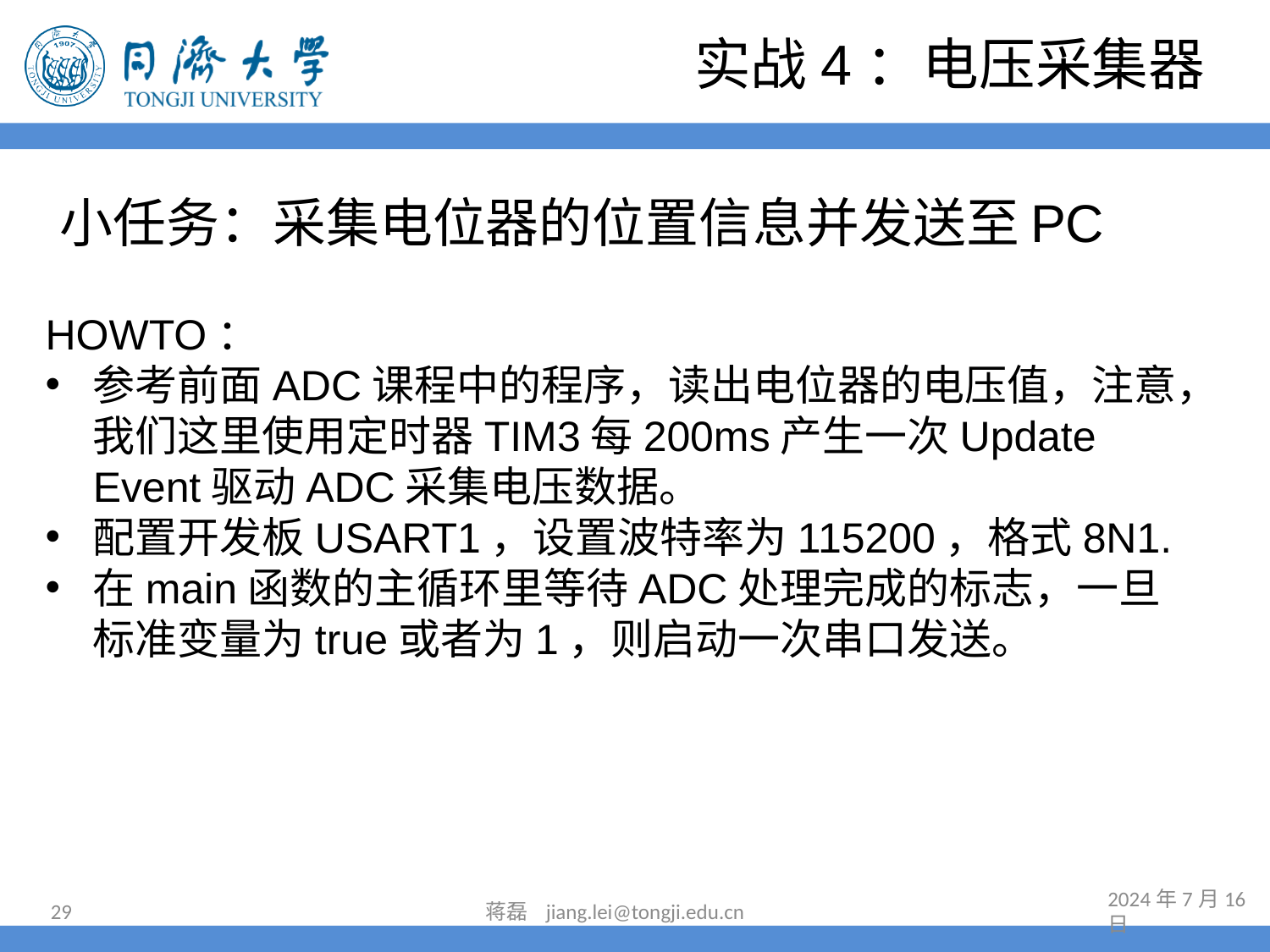

实战4：电压采集器
# 小任务：采集电位器的位置信息并发送至PC
HOWTO：
参考前面ADC课程中的程序，读出电位器的电压值，注意，我们这里使用定时器TIM3每200ms产生一次Update Event驱动ADC采集电压数据。
配置开发板USART1，设置波特率为115200，格式8N1.
在main函数的主循环里等待ADC处理完成的标志，一旦标准变量为true或者为1，则启动一次串口发送。
29
蒋磊  jiang.lei@tongji.edu.cn
2024年7月16日